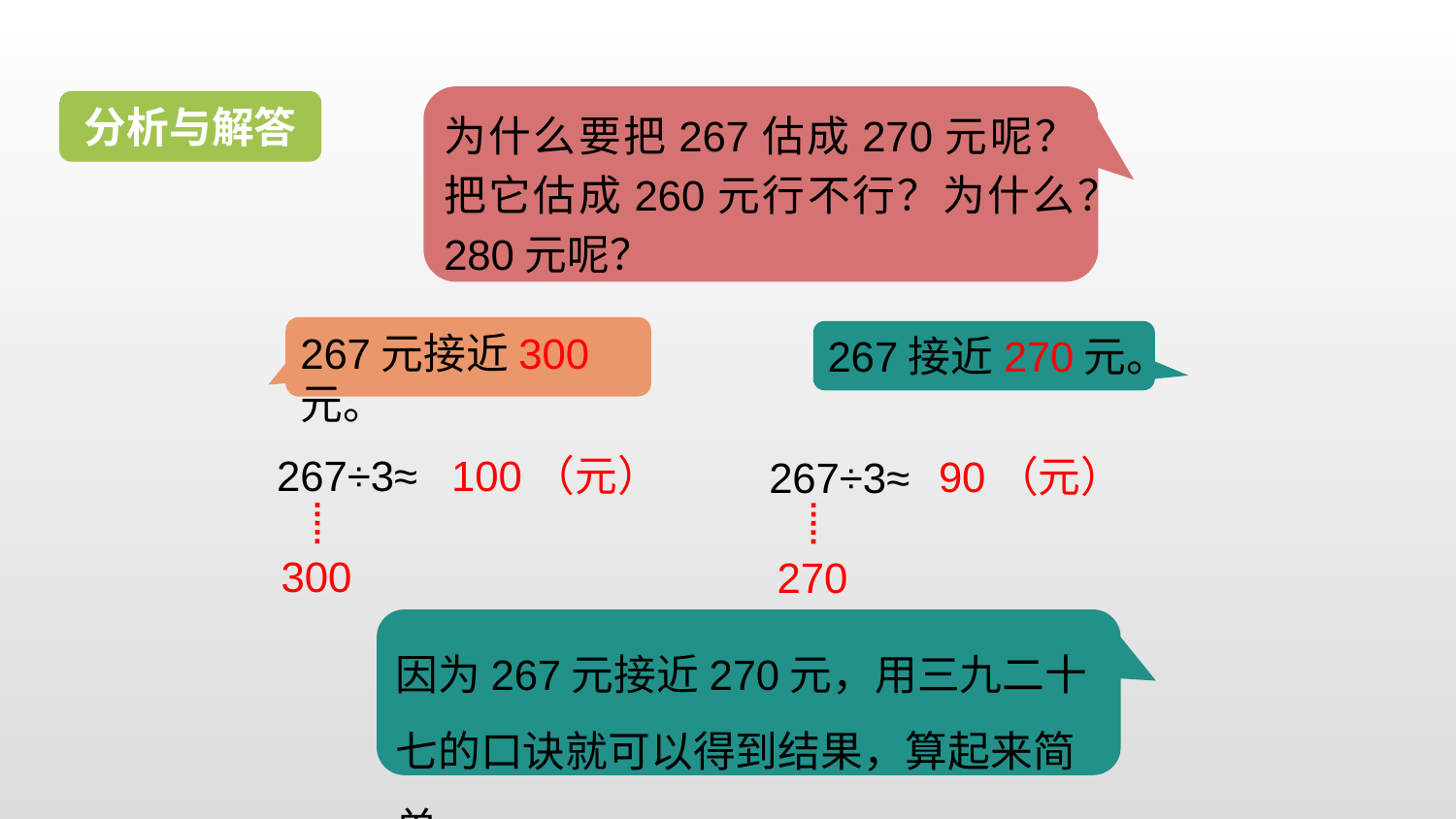

为什么要把267估成270元呢？把它估成260元行不行？为什么？280元呢？
分析与解答
267元接近300元。

267接近270元。
100（元）
267÷3≈
90（元）
267÷3≈
300
270
因为267元接近270元，用三九二十七的口诀就可以得到结果，算起来简单。